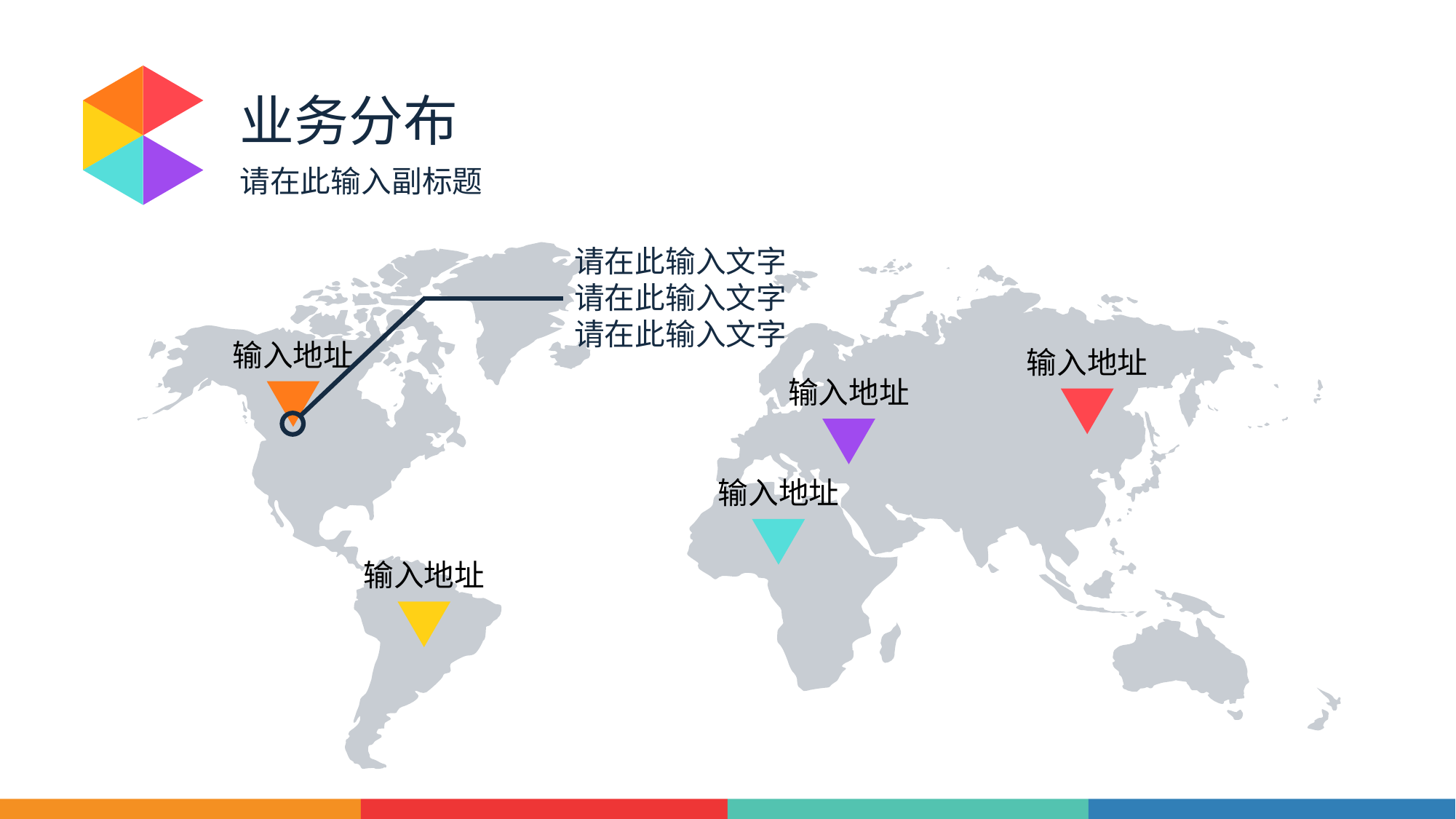

业务分布
请在此输入副标题
请在此输入文字
请在此输入文字
请在此输入文字

输入地址

输入地址

输入地址

输入地址

输入地址